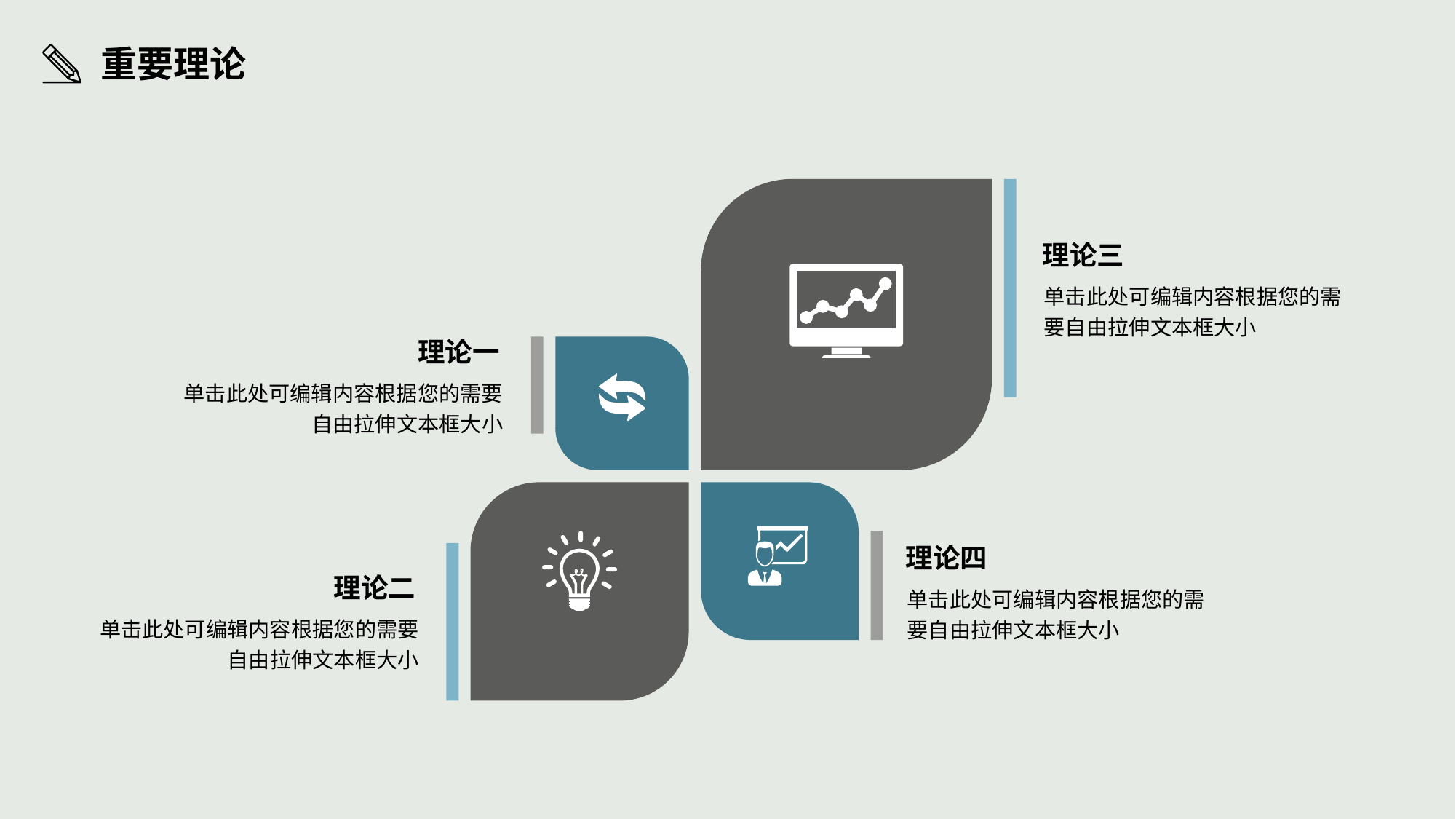

重要理论

理论三

单击此处可编辑内容根据您的需要自由拉伸文本框大小

理论一

单击此处可编辑内容根据您的需要自由拉伸文本框大小

理论四

理论二
单击此处可编辑内容根据您的需要自由拉伸文本框大小
单击此处可编辑内容根据您的需要自由拉伸文本框大小